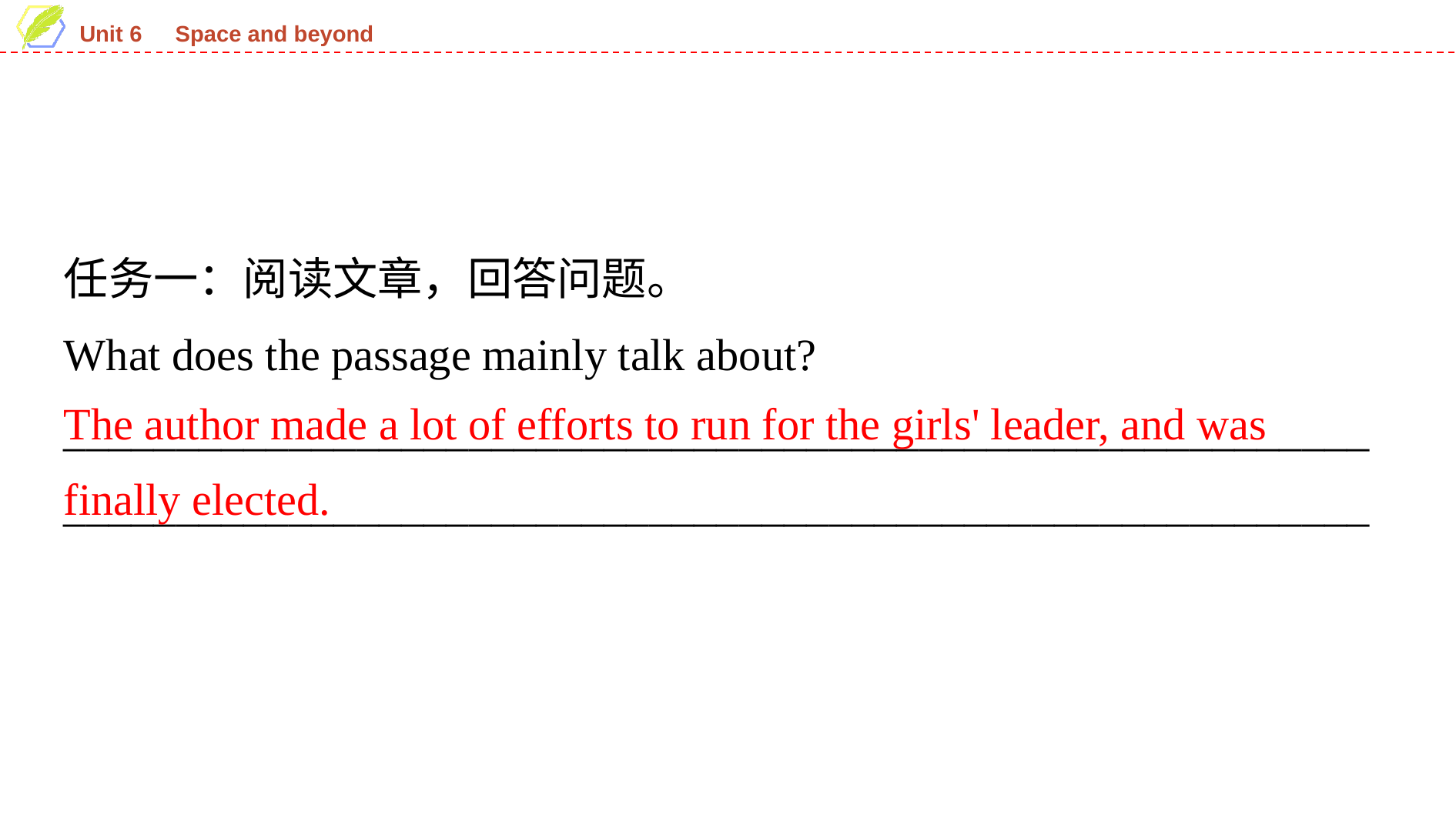

任务一：阅读文章，回答问题。
What does the passage mainly talk about?
____________________________________________________________________________________________________________________
The author made a lot of efforts to run for the girls' leader, and was finally elected.